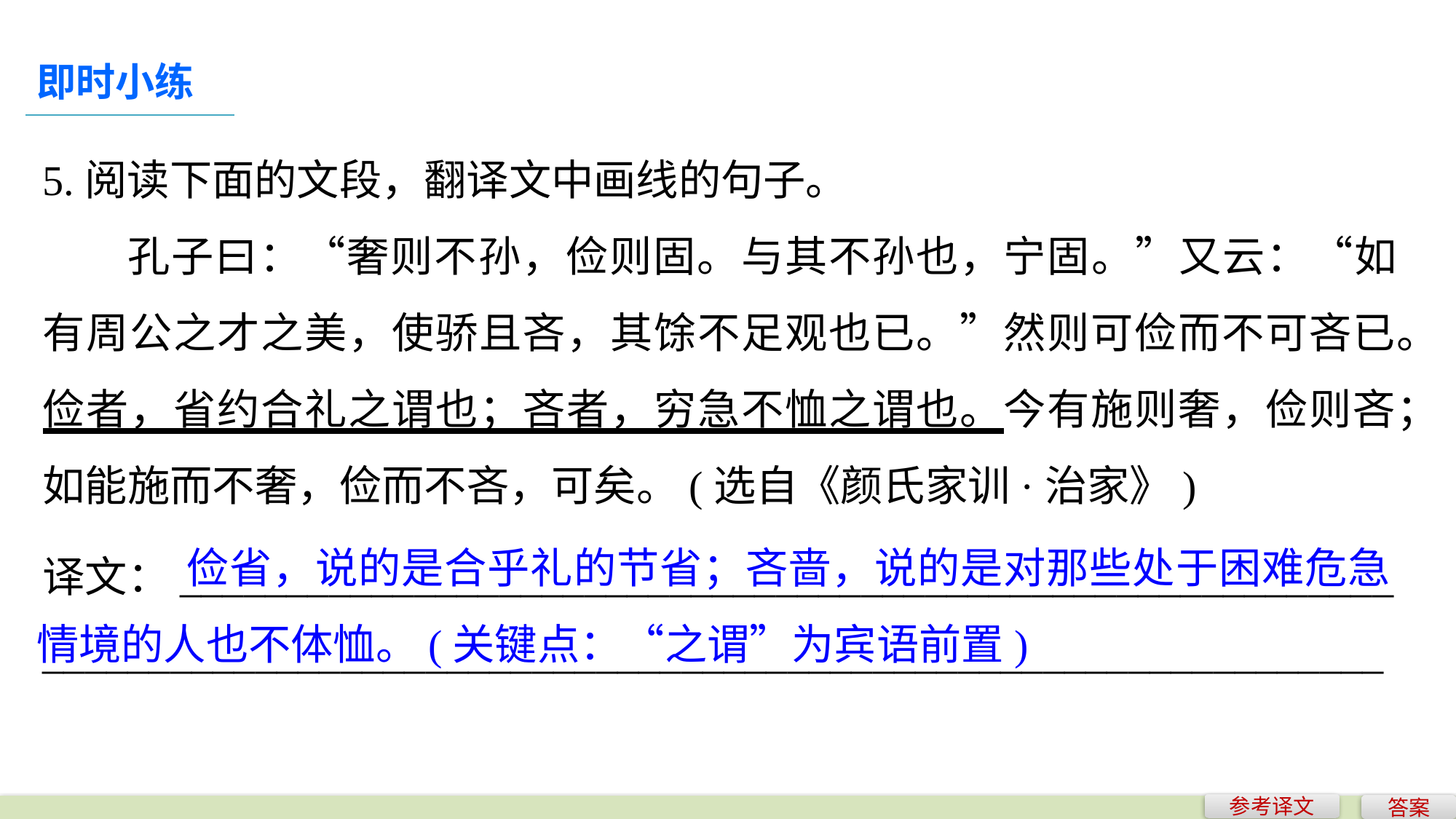

即时小练
5.阅读下面的文段，翻译文中画线的句子。
孔子曰：“奢则不孙，俭则固。与其不孙也，宁固。”又云：“如有周公之才之美，使骄且吝，其馀不足观也已。”然则可俭而不可吝已。俭者，省约合礼之谓也；吝者，穷急不恤之谓也。今有施则奢，俭则吝；如能施而不奢，俭而不吝，可矣。(选自《颜氏家训·治家》)
	   俭省，说的是合乎礼的节省；吝啬，说的是对那些处于困难危急情境的人也不体恤。(关键点：“之谓”为宾语前置)
译文：_________________________________________________________
_______________________________________________________________
参考译文
答案